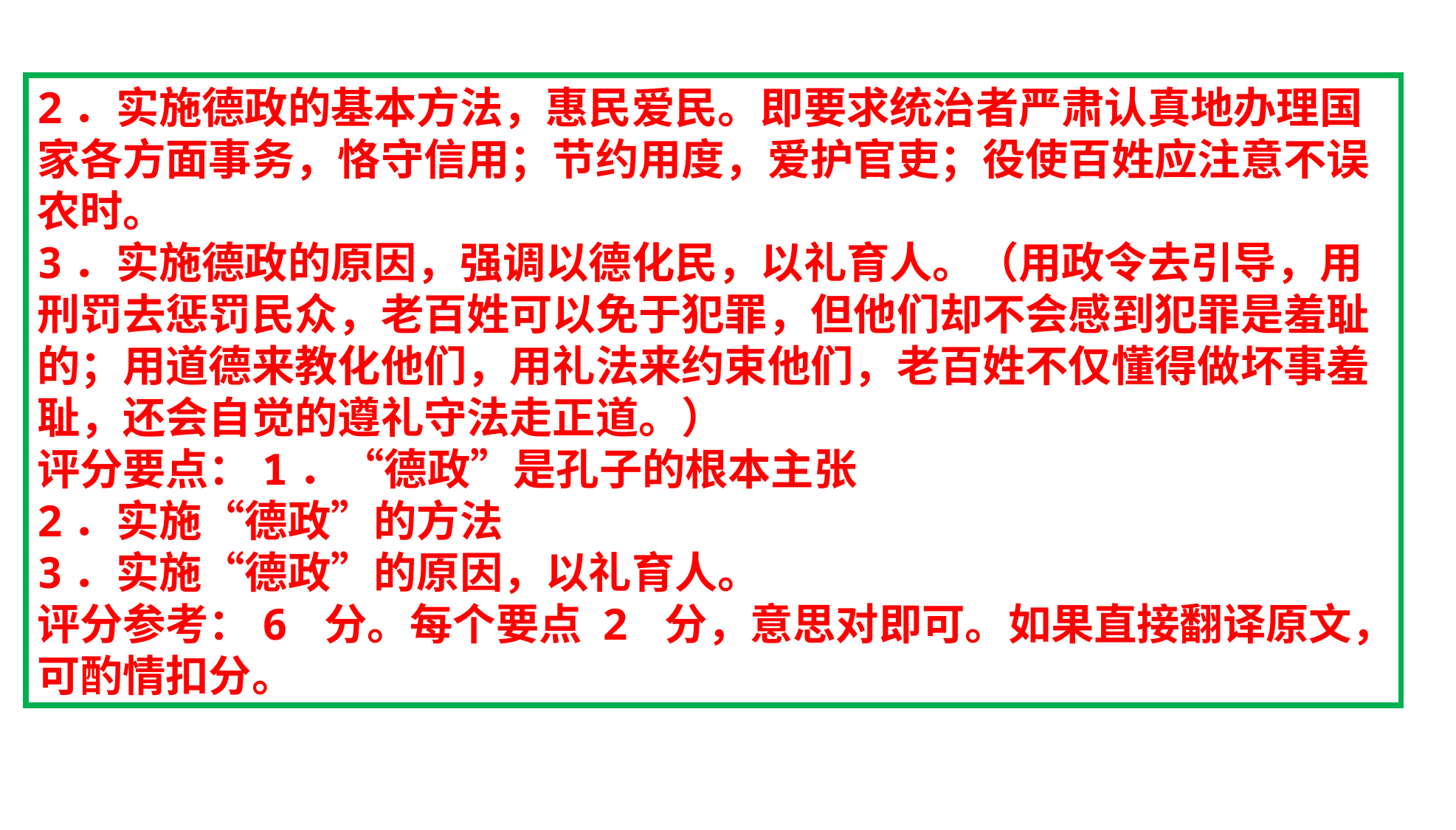

2．实施德政的基本方法，惠民爱民。即要求统治者严肃认真地办理国家各方面事务，恪守信用；节约用度，爱护官吏；役使百姓应注意不误农时。
3．实施德政的原因，强调以德化民，以礼育人。（用政令去引导，用刑罚去惩罚民众，老百姓可以免于犯罪，但他们却不会感到犯罪是羞耻的；用道德来教化他们，用礼法来约束他们，老百姓不仅懂得做坏事羞耻，还会自觉的遵礼守法走正道。）
评分要点：1．“德政”是孔子的根本主张
2．实施“德政”的方法
3．实施“德政”的原因，以礼育人。
评分参考：6 分。每个要点 2 分，意思对即可。如果直接翻译原文，可酌情扣分。